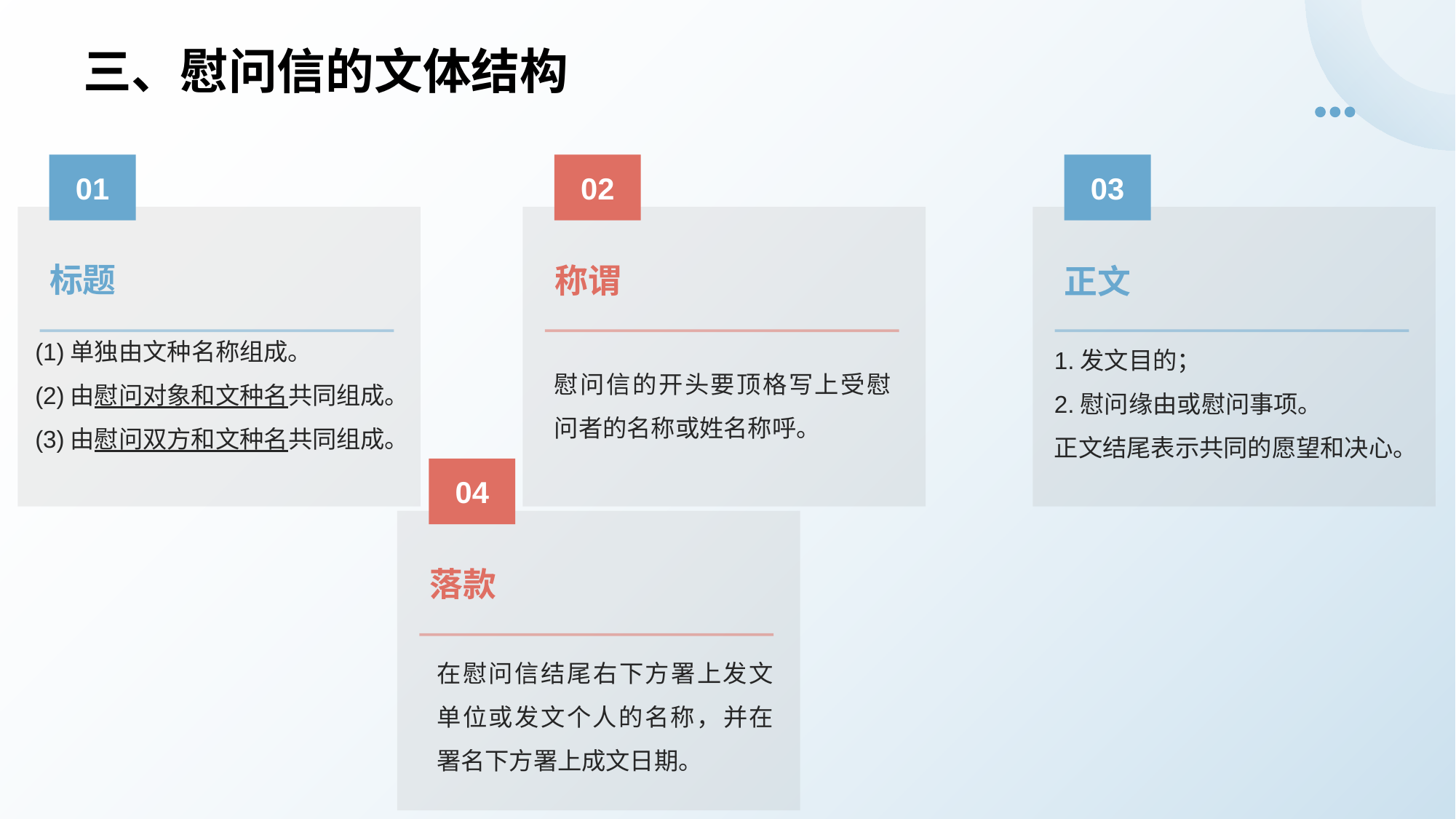

三、慰问信的文体结构
01
02
03

标题
称谓
正文
(1)单独由文种名称组成。
(2)由慰问对象和文种名共同组成。
(3)由慰问双方和文种名共同组成。
1.发文目的；
2.慰问缘由或慰问事项。
正文结尾表示共同的愿望和决心。
慰问信的开头要顶格写上受慰问者的名称或姓名称呼。
04

落款
在慰问信结尾右下方署上发文单位或发文个人的名称，并在署名下方署上成文日期。